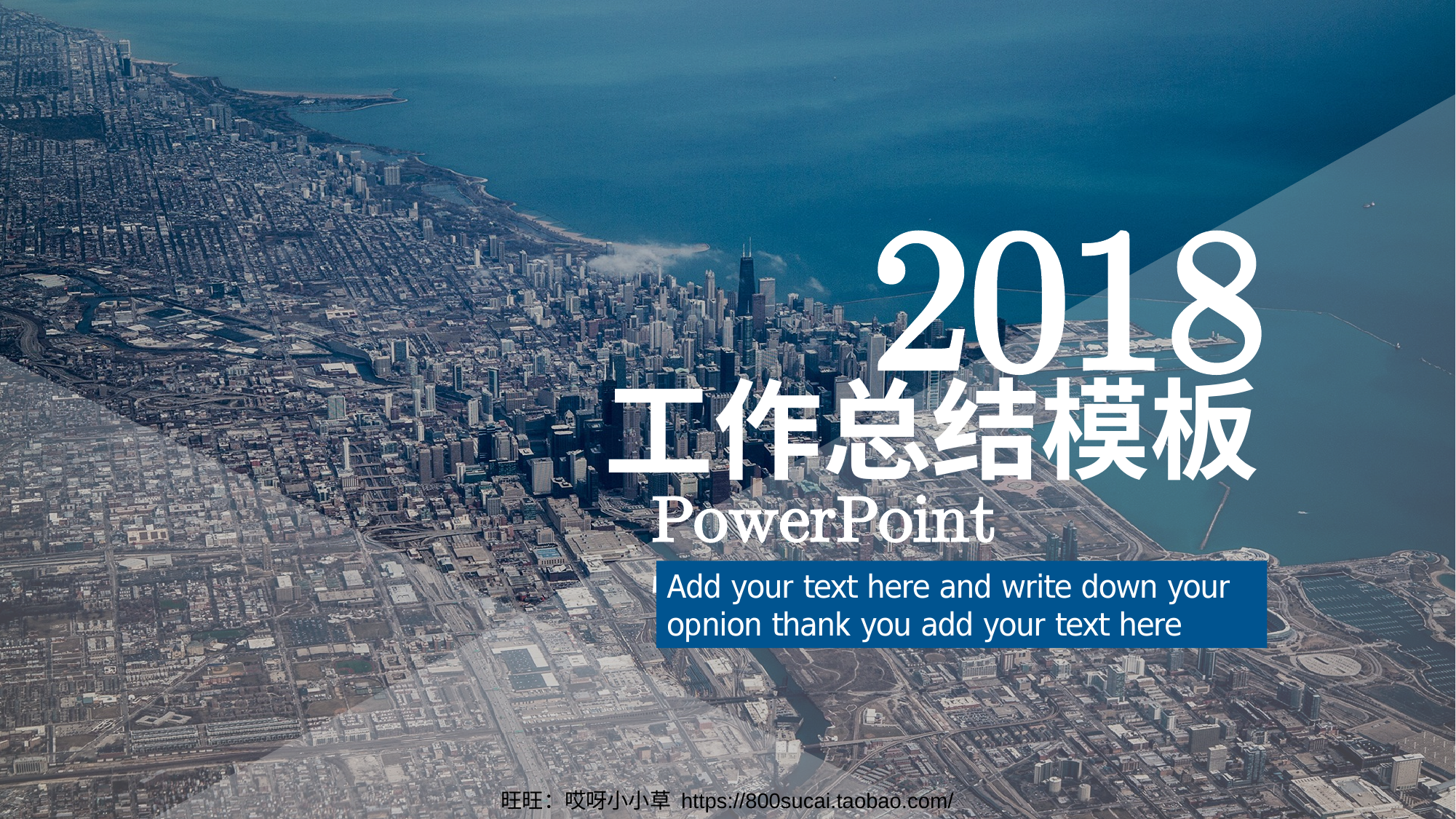

# 2018
工作总结模板

PowerPoint Template
Add your text here and write down your opnion thank you add your text here
旺旺：哎呀小小草 https://800sucai.taobao.com/